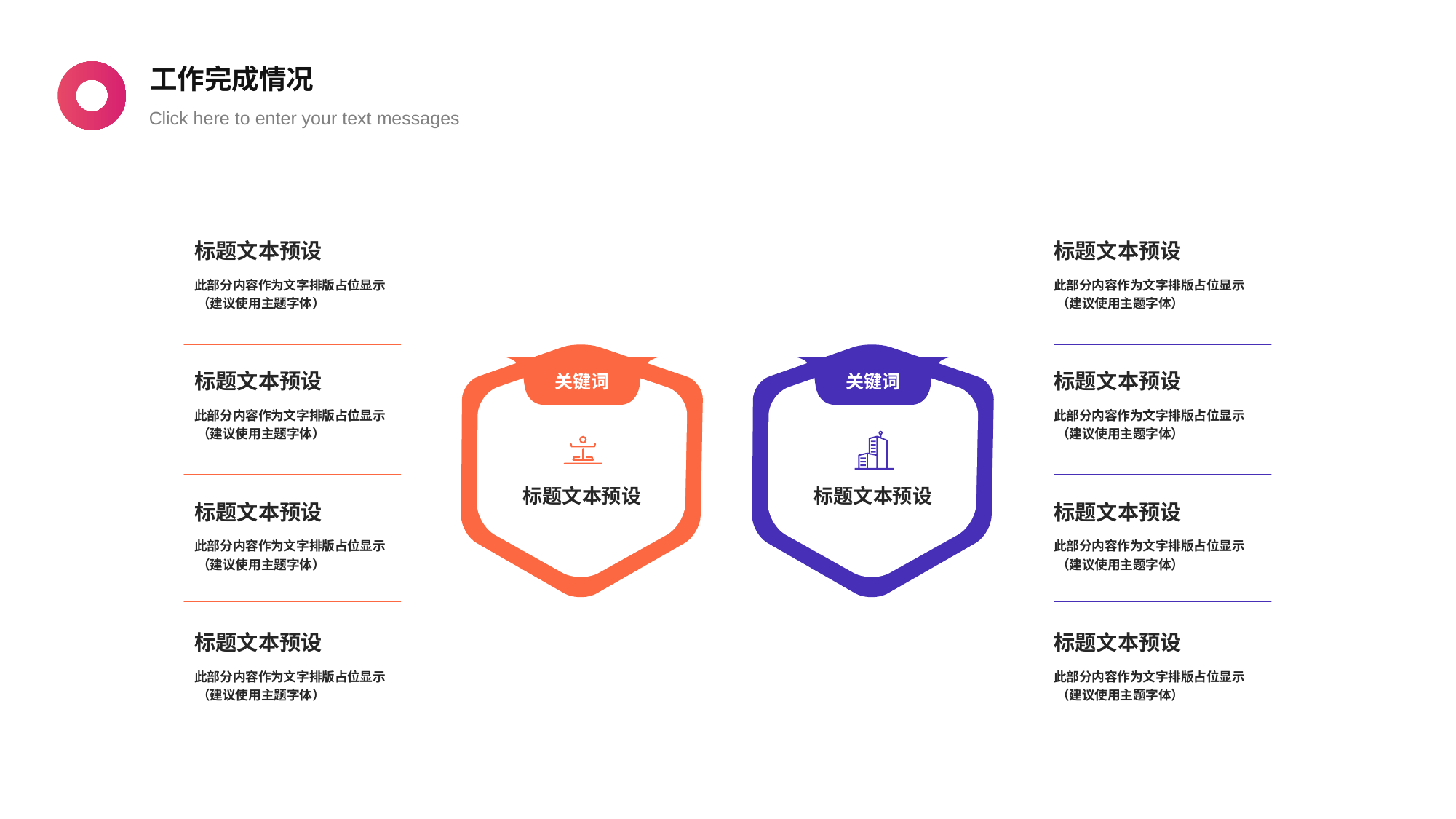

工作完成情况
Click here to enter your text messages

标题文本预设
此部分内容作为文字排版占位显示
 （建议使用主题字体）
标题文本预设
此部分内容作为文字排版占位显示
 （建议使用主题字体）
标题文本预设
此部分内容作为文字排版占位显示
 （建议使用主题字体）
标题文本预设
此部分内容作为文字排版占位显示
 （建议使用主题字体）
标题文本预设
此部分内容作为文字排版占位显示
 （建议使用主题字体）
标题文本预设
此部分内容作为文字排版占位显示
 （建议使用主题字体）
标题文本预设
此部分内容作为文字排版占位显示
 （建议使用主题字体）
标题文本预设
此部分内容作为文字排版占位显示
 （建议使用主题字体）

关键词

标题文本预设

关键词

标题文本预设